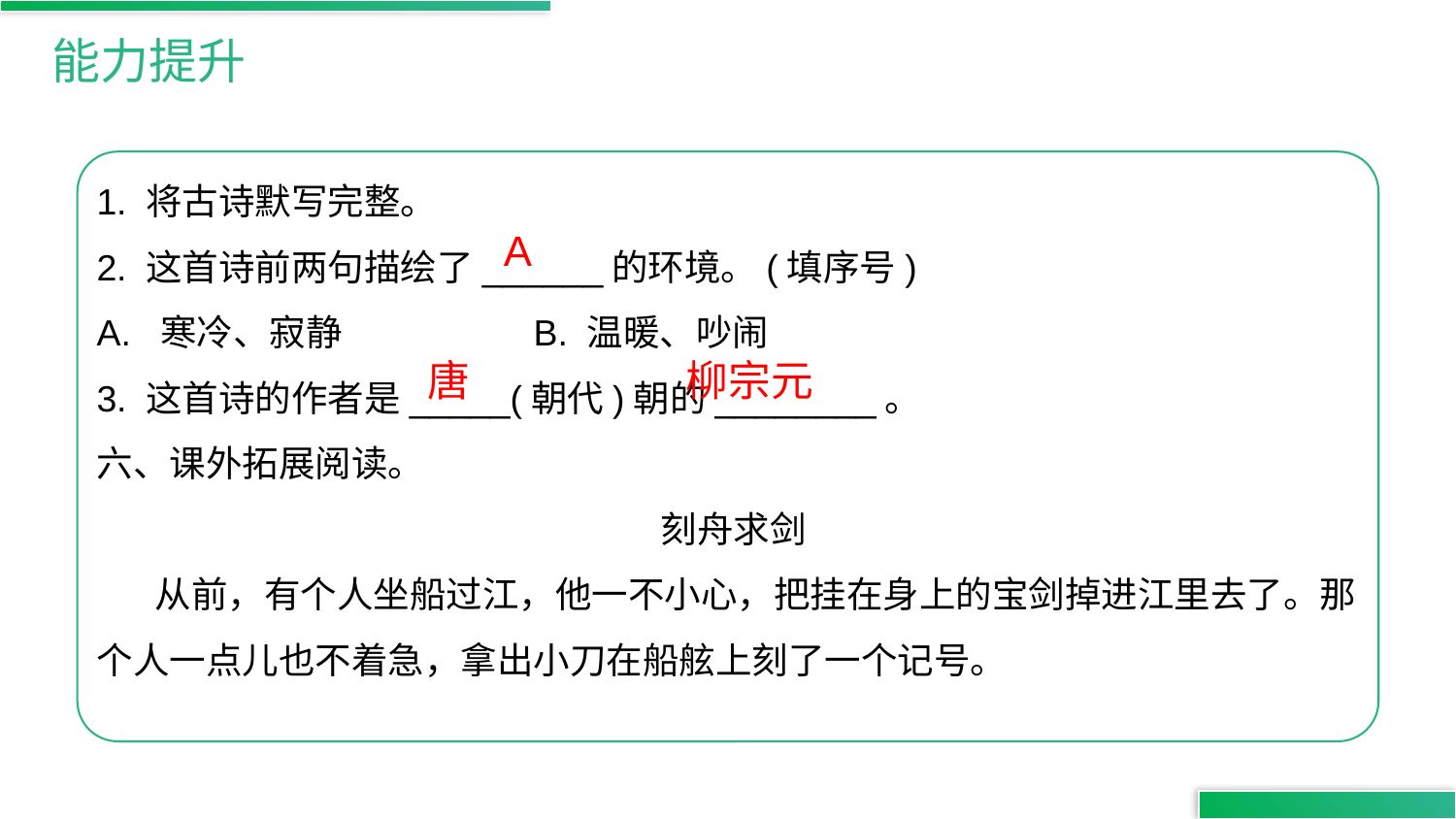

能力提升

1. 将古诗默写完整。
2. 这首诗前两句描绘了______的环境。(填序号)
A.  寒冷、寂静		B. 温暖、吵闹
3. 这首诗的作者是_____(朝代)朝的________。
六、课外拓展阅读。
刻舟求剑
      从前，有个人坐船过江，他一不小心，把挂在身上的宝剑掉进江里去了。那个人一点儿也不着急，拿出小刀在船舷上刻了一个记号。
A
唐
柳宗元